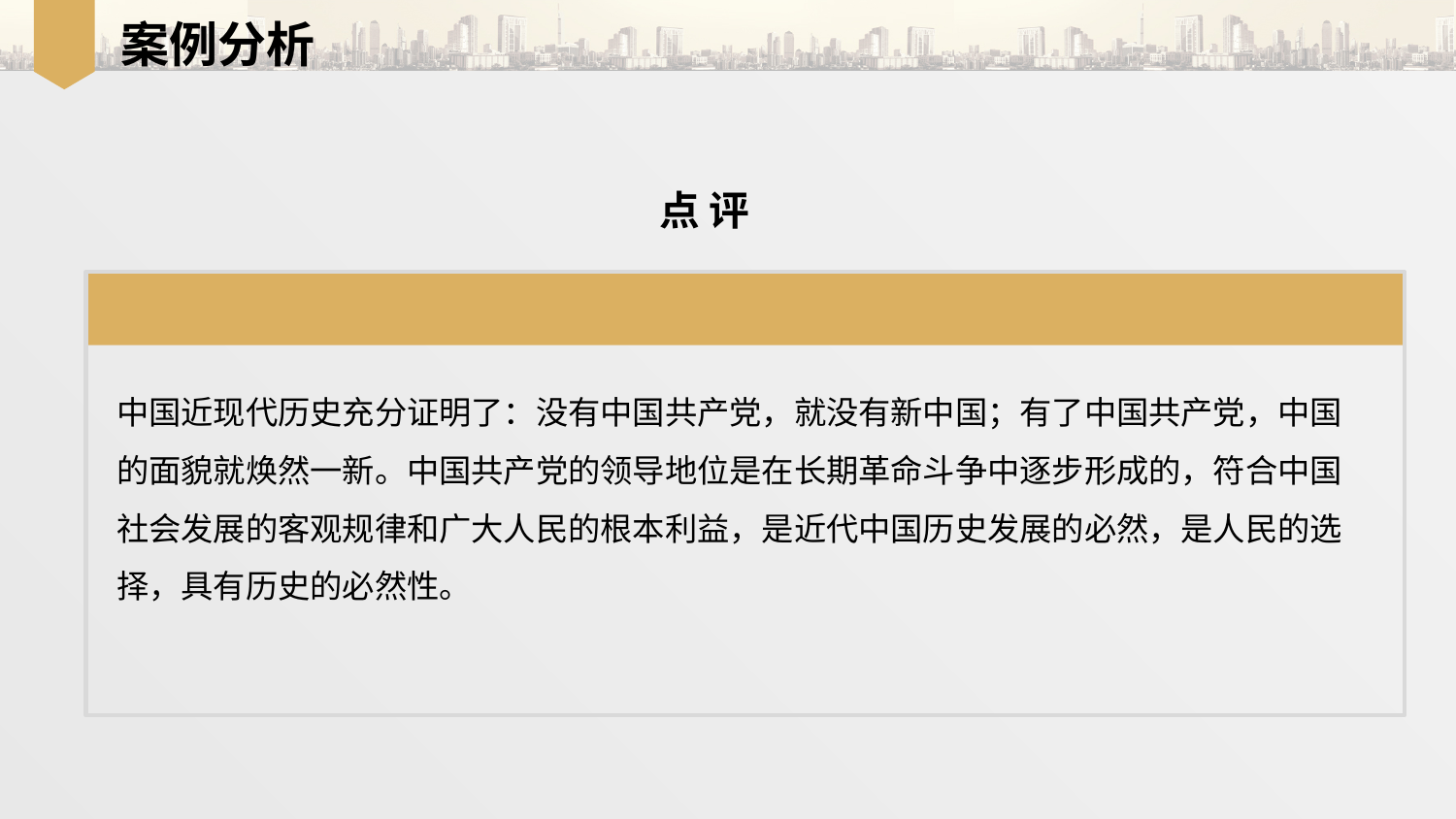

案例分析
点 评

中国近现代历史充分证明了：没有中国共产党，就没有新中国；有了中国共产党，中国的面貌就焕然一新。中国共产党的领导地位是在长期革命斗争中逐步形成的，符合中国社会发展的客观规律和广大人民的根本利益，是近代中国历史发展的必然，是人民的选择，具有历史的必然性。